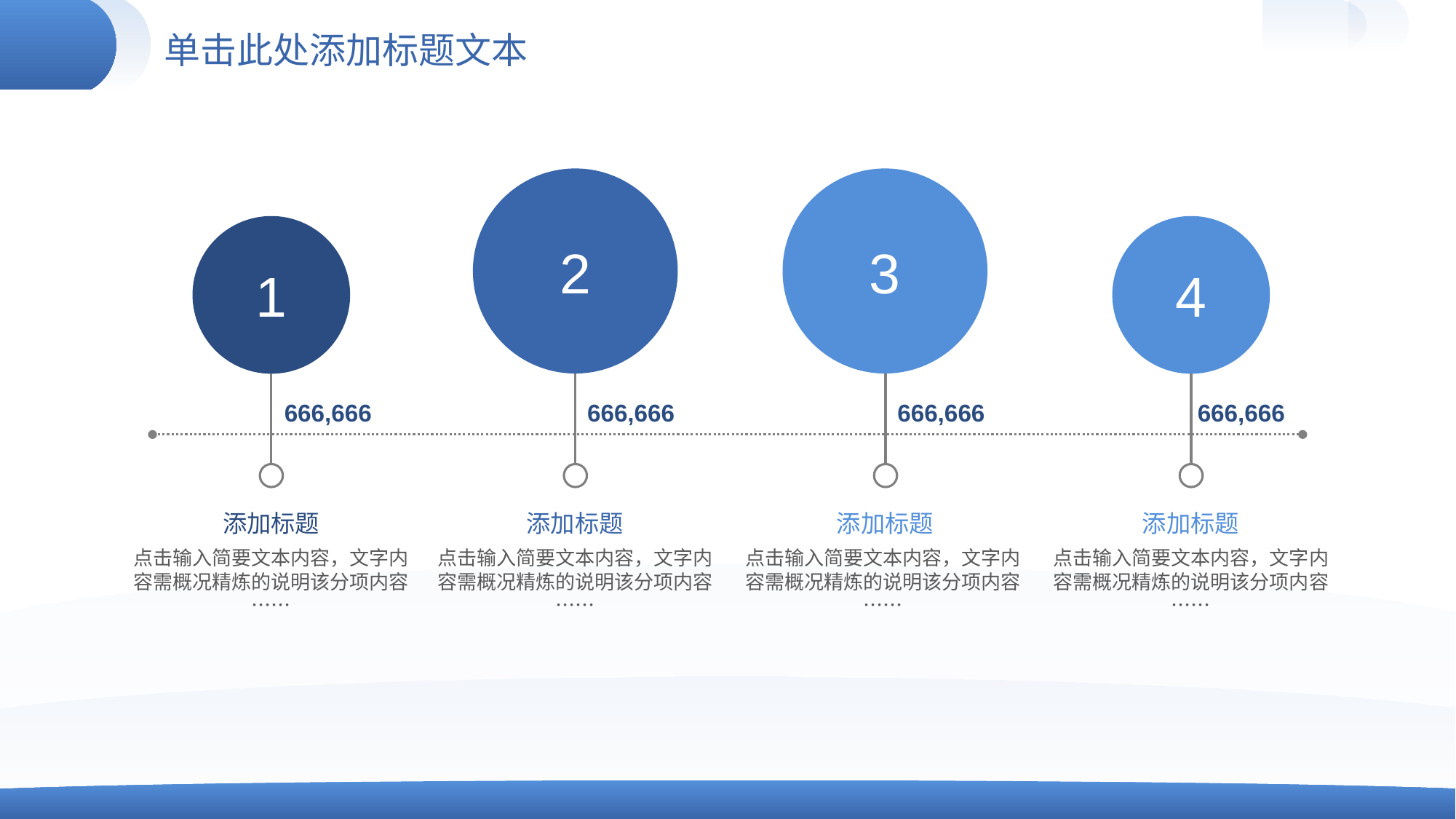

# 单击此处添加标题文本
2
3
1
4

666,666
666,666
666,666
666,666
添加标题
点击输入简要文本内容，文字内容需概况精炼的说明该分项内容……
添加标题
点击输入简要文本内容，文字内容需概况精炼的说明该分项内容……
添加标题
点击输入简要文本内容，文字内容需概况精炼的说明该分项内容……
添加标题
点击输入简要文本内容，文字内容需概况精炼的说明该分项内容……